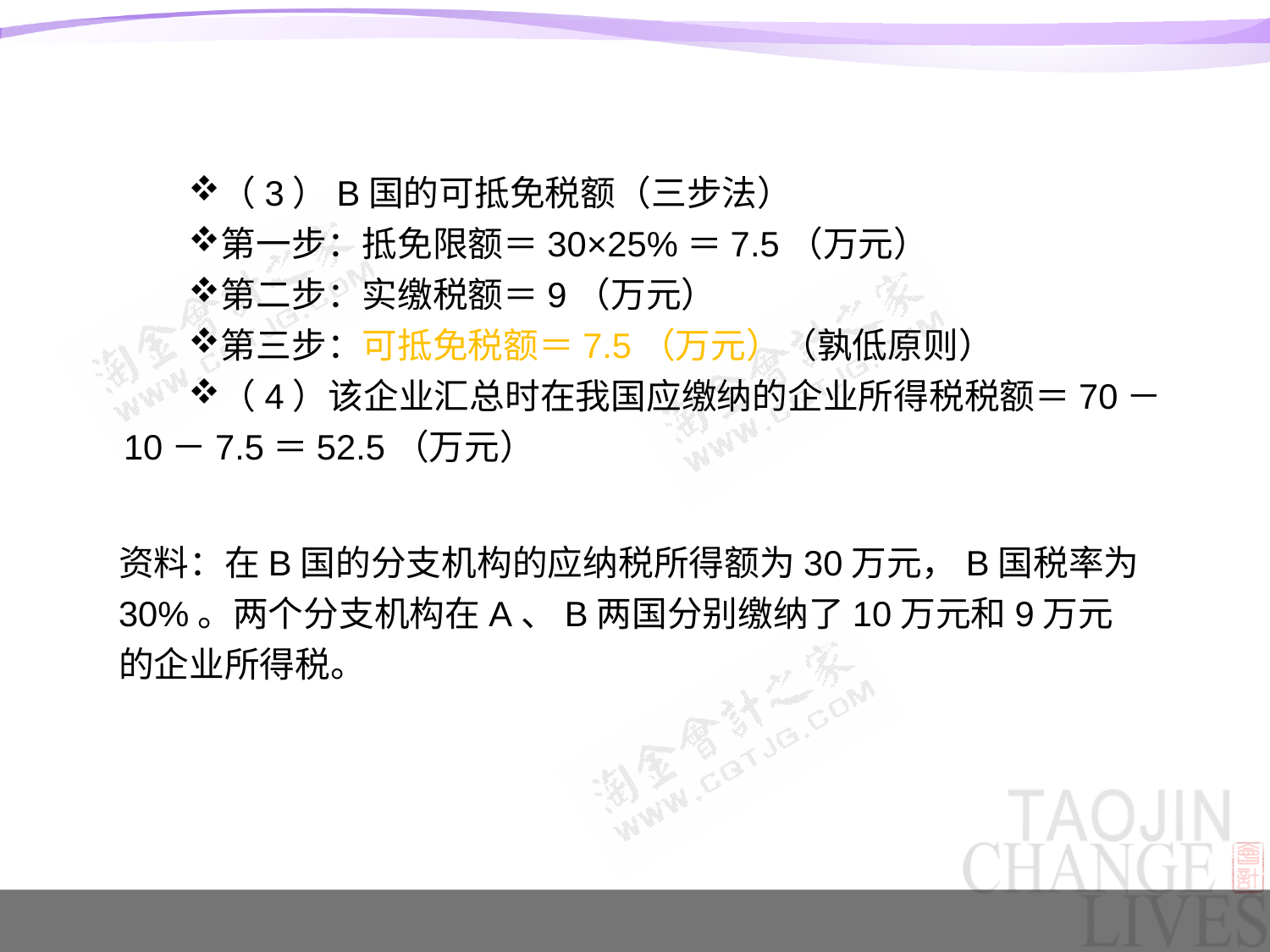

#
（3）B国的可抵免税额（三步法）
第一步：抵免限额＝30×25%＝7.5（万元）
第二步：实缴税额＝9（万元）
第三步：可抵免税额＝7.5（万元）（孰低原则）
（4）该企业汇总时在我国应缴纳的企业所得税税额＝70－10－7.5＝52.5（万元）

资料：在B国的分支机构的应纳税所得额为30万元，B国税率为30%。两个分支机构在A、B两国分别缴纳了10万元和9万元的企业所得税。